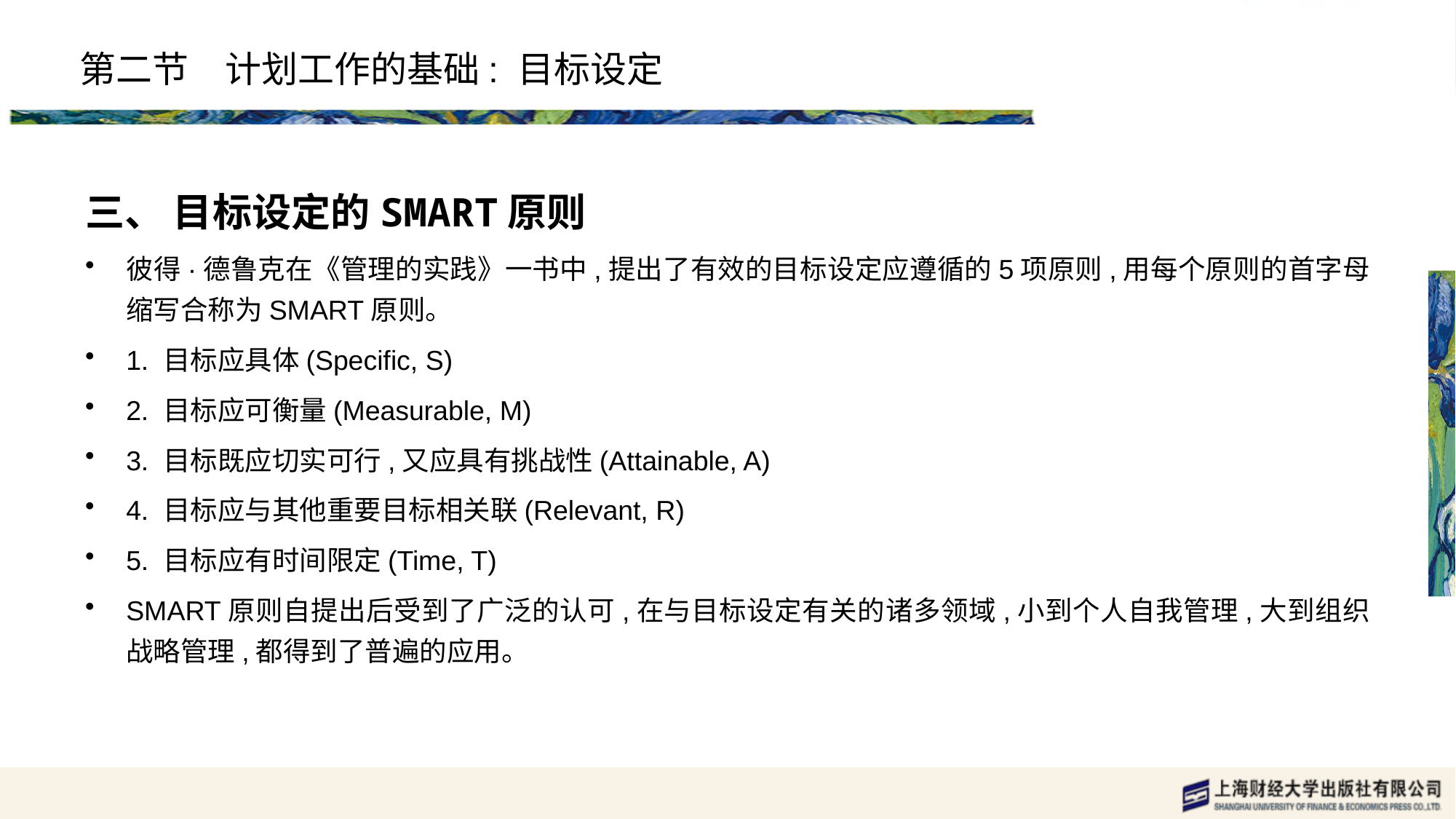

# 第二节　计划工作的基础: 目标设定
三、 目标设定的SMART原则
彼得·德鲁克在《管理的实践》一书中,提出了有效的目标设定应遵循的5项原则,用每个原则的首字母缩写合称为SMART原则。
1. 目标应具体(Specific, S)
2. 目标应可衡量(Measurable, M)
3. 目标既应切实可行,又应具有挑战性(Attainable, A)
4. 目标应与其他重要目标相关联(Relevant, R)
5. 目标应有时间限定(Time, T)
SMART原则自提出后受到了广泛的认可,在与目标设定有关的诸多领域,小到个人自我管理,大到组织战略管理,都得到了普遍的应用。